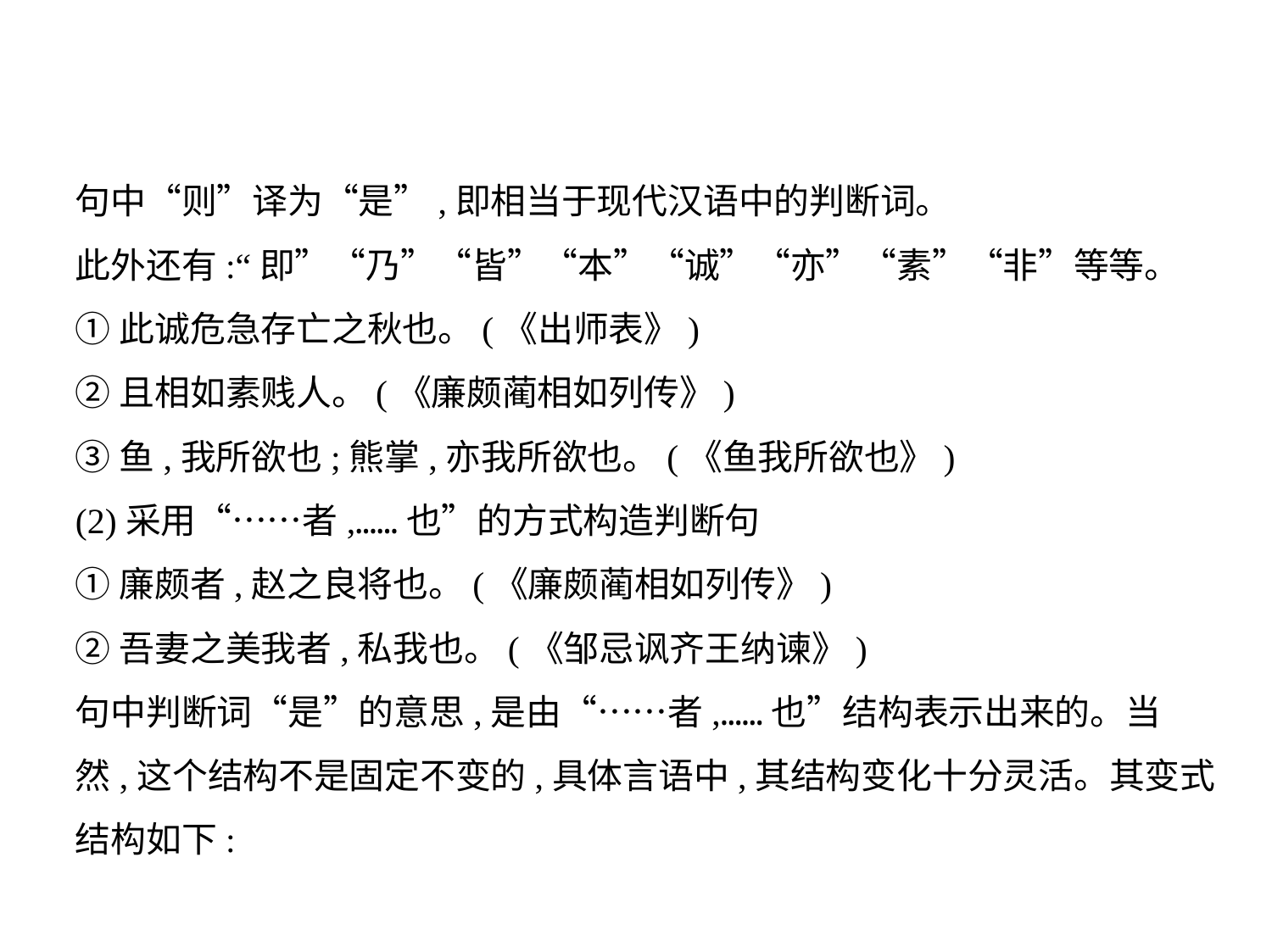

句中“则”译为“是”,即相当于现代汉语中的判断词。
此外还有:“即”“乃”“皆”“本”“诚”“亦”“素”“非”等等。
①此诚危急存亡之秋也。(《出师表》)
②且相如素贱人。(《廉颇蔺相如列传》)
③鱼,我所欲也;熊掌,亦我所欲也。(《鱼我所欲也》)
(2)采用“……者,……也”的方式构造判断句
①廉颇者,赵之良将也。(《廉颇蔺相如列传》)
②吾妻之美我者,私我也。(《邹忌讽齐王纳谏》)
句中判断词“是”的意思,是由“……者,……也”结构表示出来的。当
然,这个结构不是固定不变的,具体言语中,其结构变化十分灵活。其变式
结构如下: